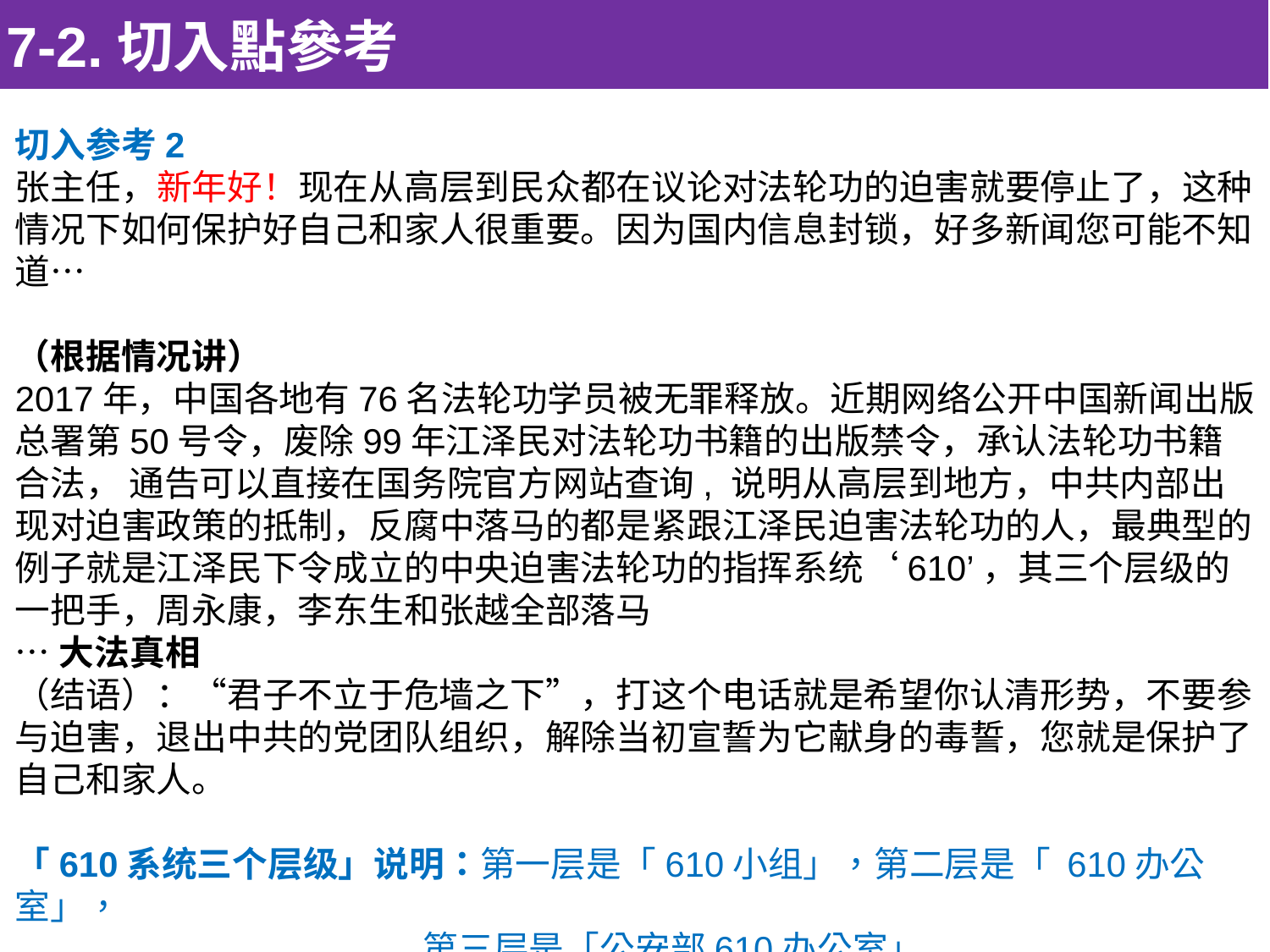

7-2.切入點參考
切入参考2
张主任，新年好！现在从高层到民众都在议论对法轮功的迫害就要停止了，这种情况下如何保护好自己和家人很重要。因为国内信息封锁，好多新闻您可能不知道…

（根据情况讲）
2017年，中国各地有76名法轮功学员被无罪释放。近期网络公开中国新闻出版总署第50号令，废除99年江泽民对法轮功书籍的出版禁令，承认法轮功书籍合法， 通告可以直接在国务院官方网站查询, 说明从高层到地方，中共内部出现对迫害政策的抵制，反腐中落马的都是紧跟江泽民迫害法轮功的人，最典型的例子就是江泽民下令成立的中央迫害法轮功的指挥系统‘610’，其三个层级的一把手，周永康，李东生和张越全部落马
…大法真相
（结语）：“君子不立于危墙之下”，打这个电话就是希望你认清形势，不要参与迫害，退出中共的党团队组织，解除当初宣誓为它献身的毒誓，您就是保护了自己和家人。

「610系统三个层级」说明：第一层是「610小组」，第二层是「 610办公室」，
                                                   第三层是「公安部610办公室」